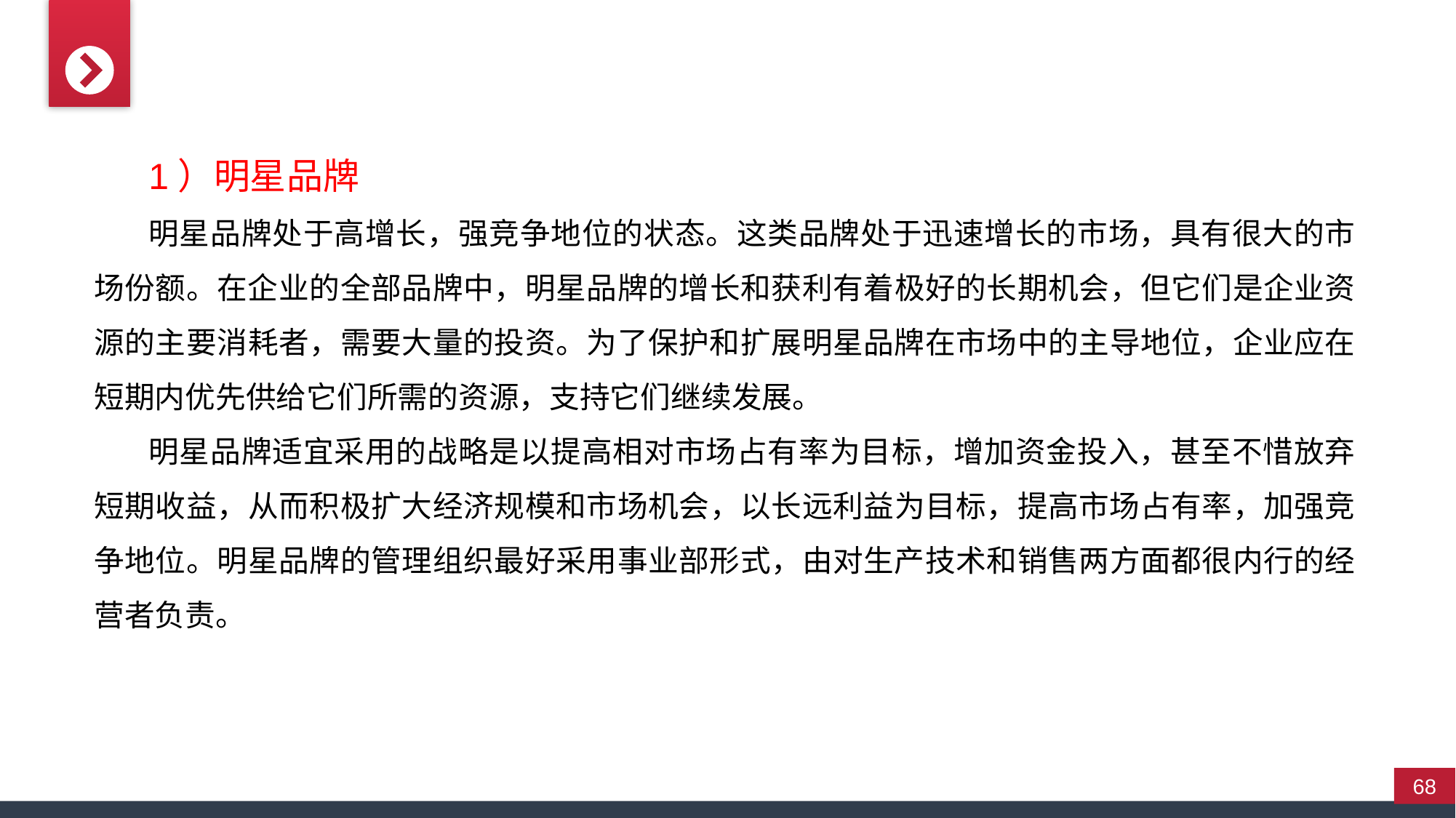

1）明星品牌
明星品牌处于高增长，强竞争地位的状态。这类品牌处于迅速增长的市场，具有很大的市场份额。在企业的全部品牌中，明星品牌的增长和获利有着极好的长期机会，但它们是企业资源的主要消耗者，需要大量的投资。为了保护和扩展明星品牌在市场中的主导地位，企业应在短期内优先供给它们所需的资源，支持它们继续发展。
明星品牌适宜采用的战略是以提高相对市场占有率为目标，增加资金投入，甚至不惜放弃短期收益，从而积极扩大经济规模和市场机会，以长远利益为目标，提高市场占有率，加强竞争地位。明星品牌的管理组织最好采用事业部形式，由对生产技术和销售两方面都很内行的经营者负责。